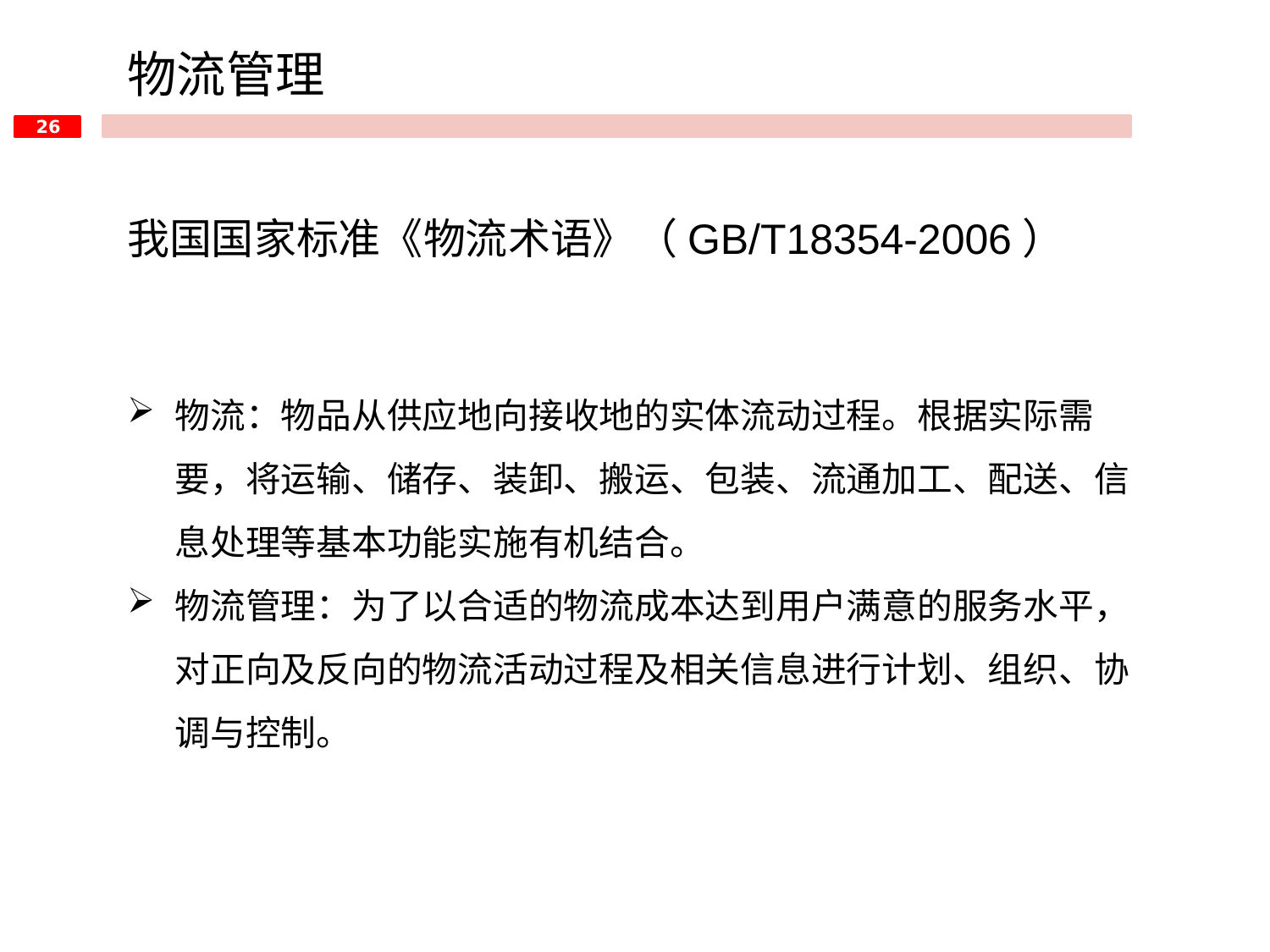

物流管理
26
 我国国家标准《物流术语》（GB/T18354-2006）
物流：物品从供应地向接收地的实体流动过程。根据实际需要，将运输、储存、装卸、搬运、包装、流通加工、配送、信息处理等基本功能实施有机结合。
物流管理：为了以合适的物流成本达到用户满意的服务水平，对正向及反向的物流活动过程及相关信息进行计划、组织、协调与控制。